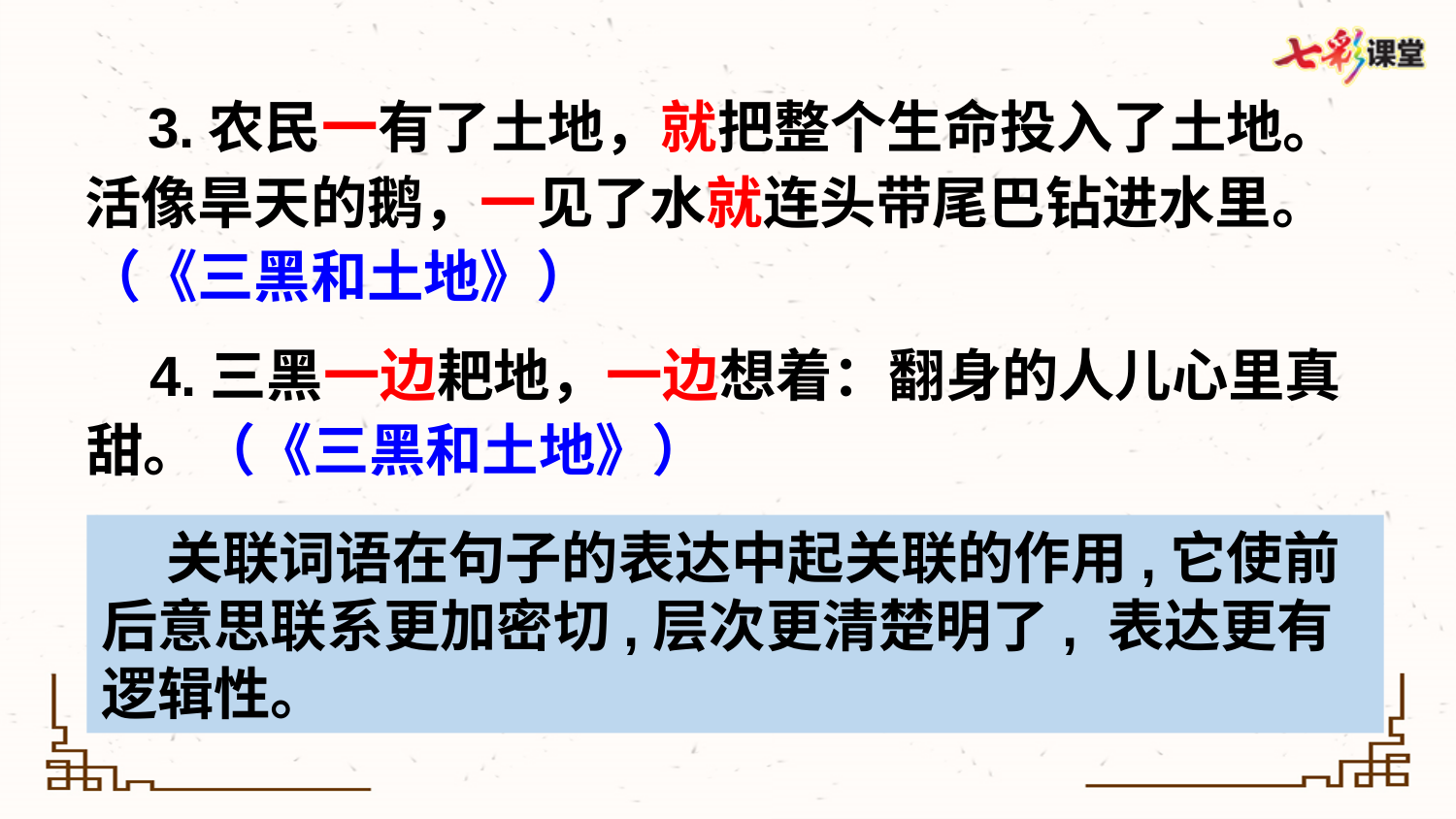

3.农民一有了土地，就把整个生命投入了土地。活像旱天的鹅，一见了水就连头带尾巴钻进水里。（《三黑和土地》）
    4.三黑一边耙地，一边想着：翻身的人儿心里真甜。（《三黑和土地》）
    关联词语在句子的表达中起关联的作用,它使前后意思联系更加密切,层次更清楚明了, 表达更有逻辑性。